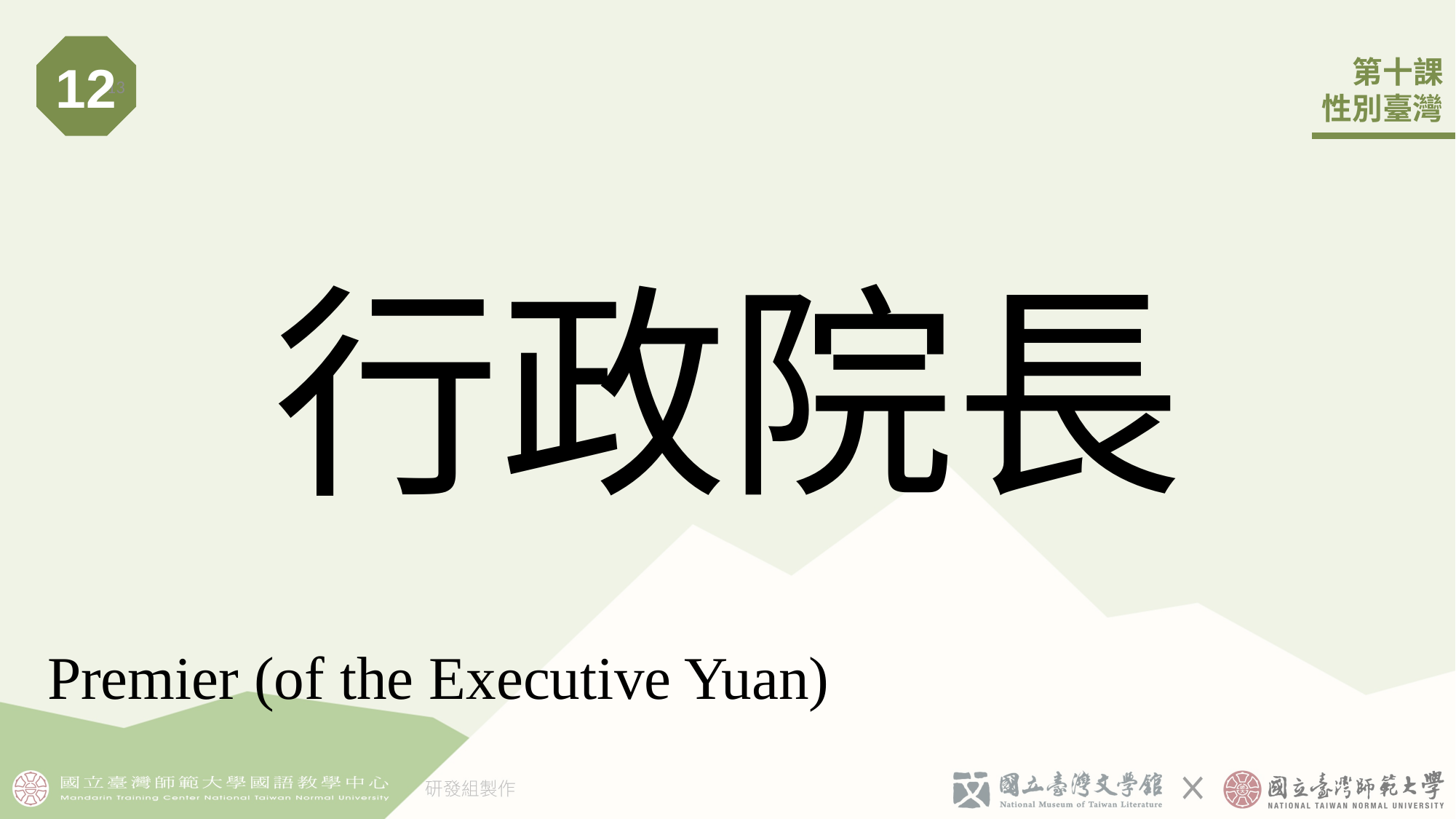

12
13
# 行政院長󠇡
Premier (of the Executive Yuan)